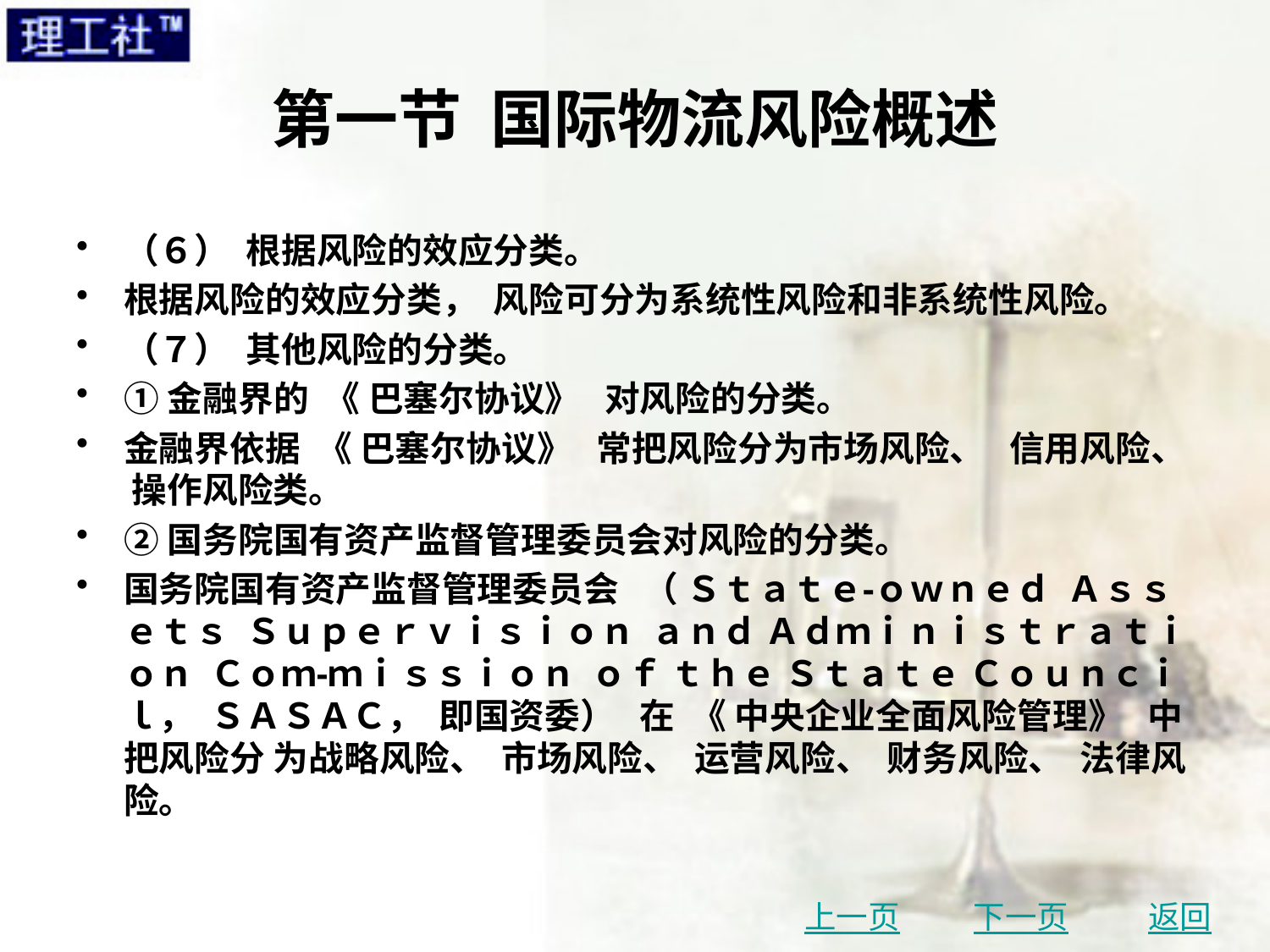

# 第一节  国际物流风险概述
（６）  根据风险的效应分类。
根据风险的效应分类，  风险可分为系统性风险和非系统性风险。
（７）  其他风险的分类。
①金融界的  《 巴塞尔协议》   对风险的分类。
金融界依据  《 巴塞尔协议》   常把风险分为市场风险、   信用风险、  操作风险类。
②国务院国有资产监督管理委员会对风险的分类。
国务院国有资产监督管理委员会   （ Ｓｔａｔｅ⁃ｏｗｎｅｄ  Ａｓｓｅｔｓ  Ｓｕｐｅｒｖｉｓｉｏｎ  ａｎｄ Ａｄｍｉｎｉｓｔｒａｔｉｏｎ  Ｃｏｍ⁃ｍｉｓｓｉｏｎ  ｏｆ ｔｈｅ Ｓｔａｔｅ Ｃｏｕｎｃｉｌ，  ＳＡＳＡＣ，  即国资委）   在  《 中央企业全面风险管理》   中把风险分 为战略风险、  市场风险、  运营风险、  财务风险、  法律风险。

上一页
下一页
返回